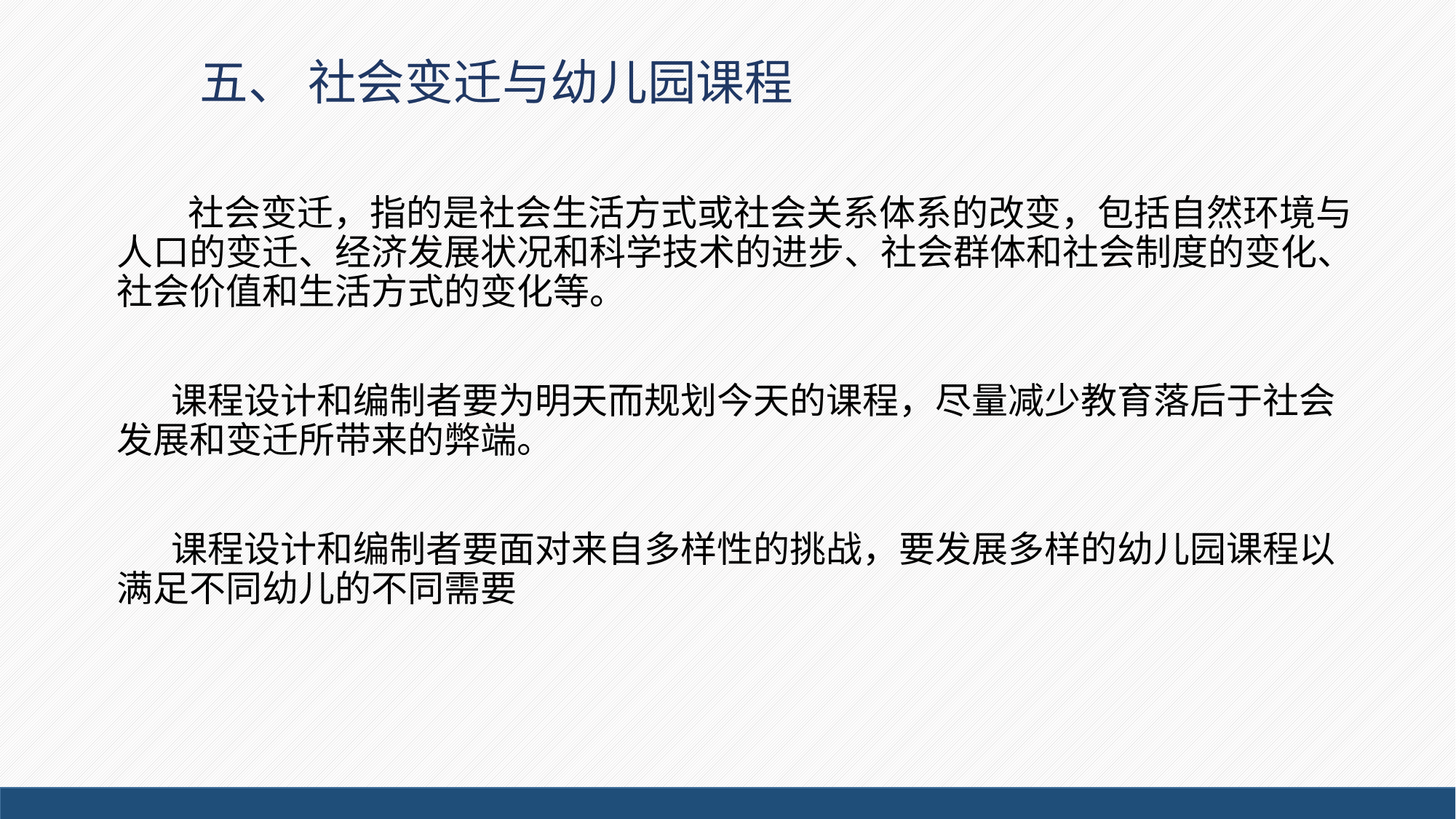

# 五、 社会变迁与幼儿园课程
 社会变迁，指的是社会生活方式或社会关系体系的改变，包括自然环境与人口的变迁、经济发展状况和科学技术的进步、社会群体和社会制度的变化、社会价值和生活方式的变化等。

课程设计和编制者要为明天而规划今天的课程，尽量减少教育落后于社会发展和变迁所带来的弊端。

课程设计和编制者要面对来自多样性的挑战，要发展多样的幼儿园课程以满足不同幼儿的不同需要